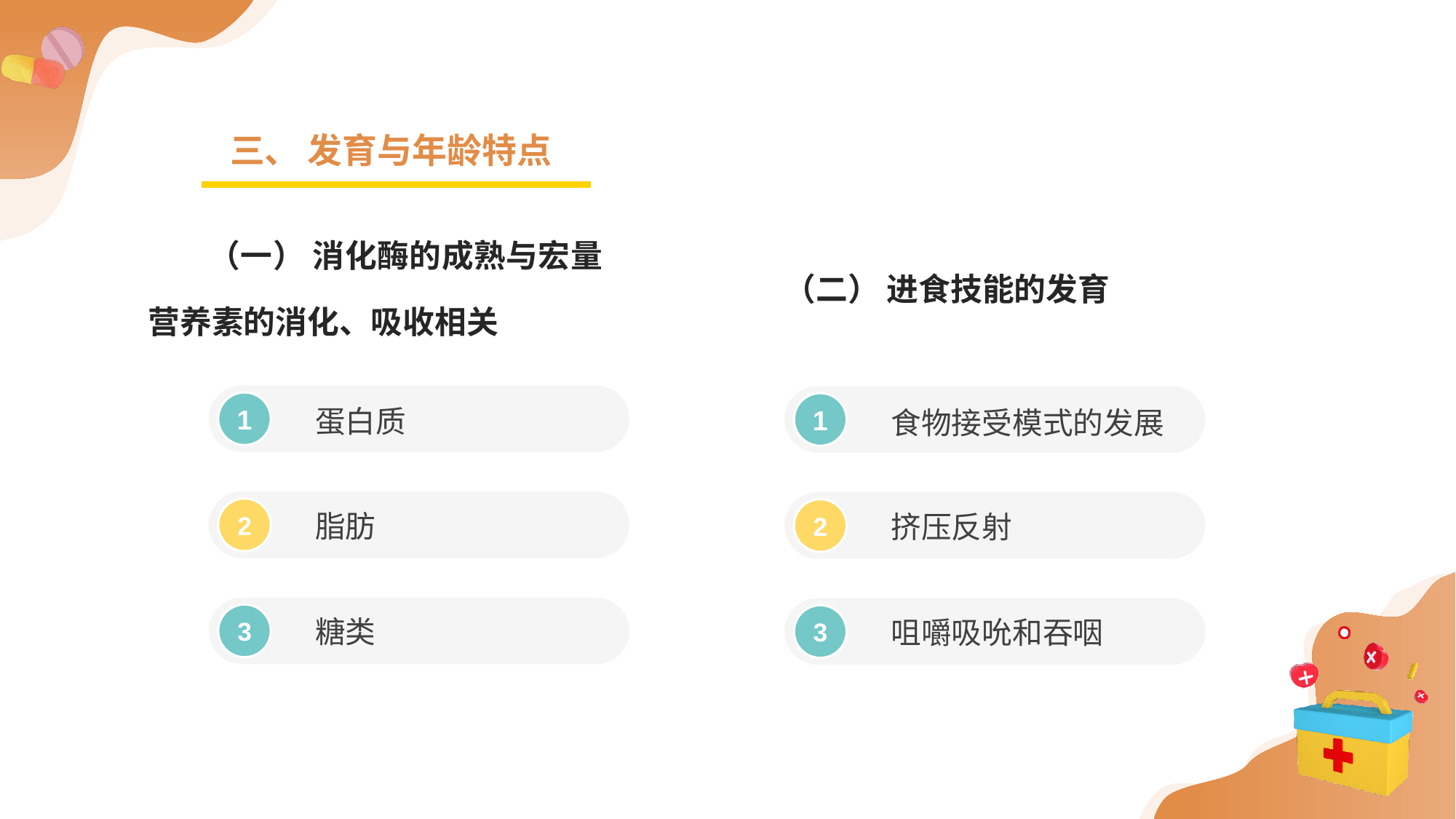

三、 发育与年龄特点
（一） 消化酶的成熟与宏量营养素的消化、吸收相关
（二） 进食技能的发育
蛋白质
食物接受模式的发展

1
1
脂肪
挤压反射

2
2
糖类
咀嚼吸吮和吞咽

3
3